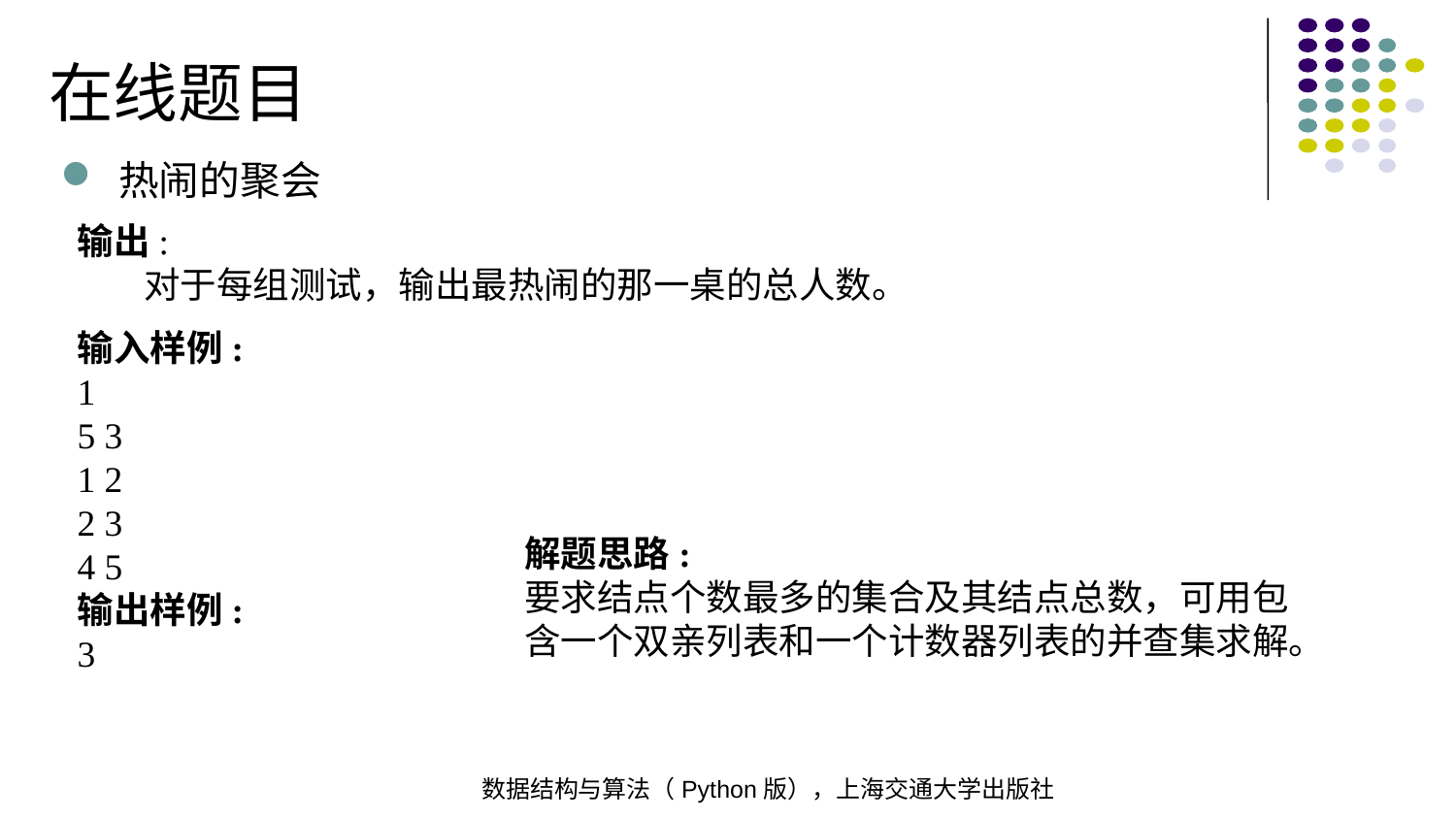

在线题目
热闹的聚会
输出:
       对于每组测试，输出最热闹的那一桌的总人数。
输入样例:
1
5 3
1 2
2 3
4 5
输出样例:
3
解题思路:
要求结点个数最多的集合及其结点总数，可用包含一个双亲列表和一个计数器列表的并查集求解。